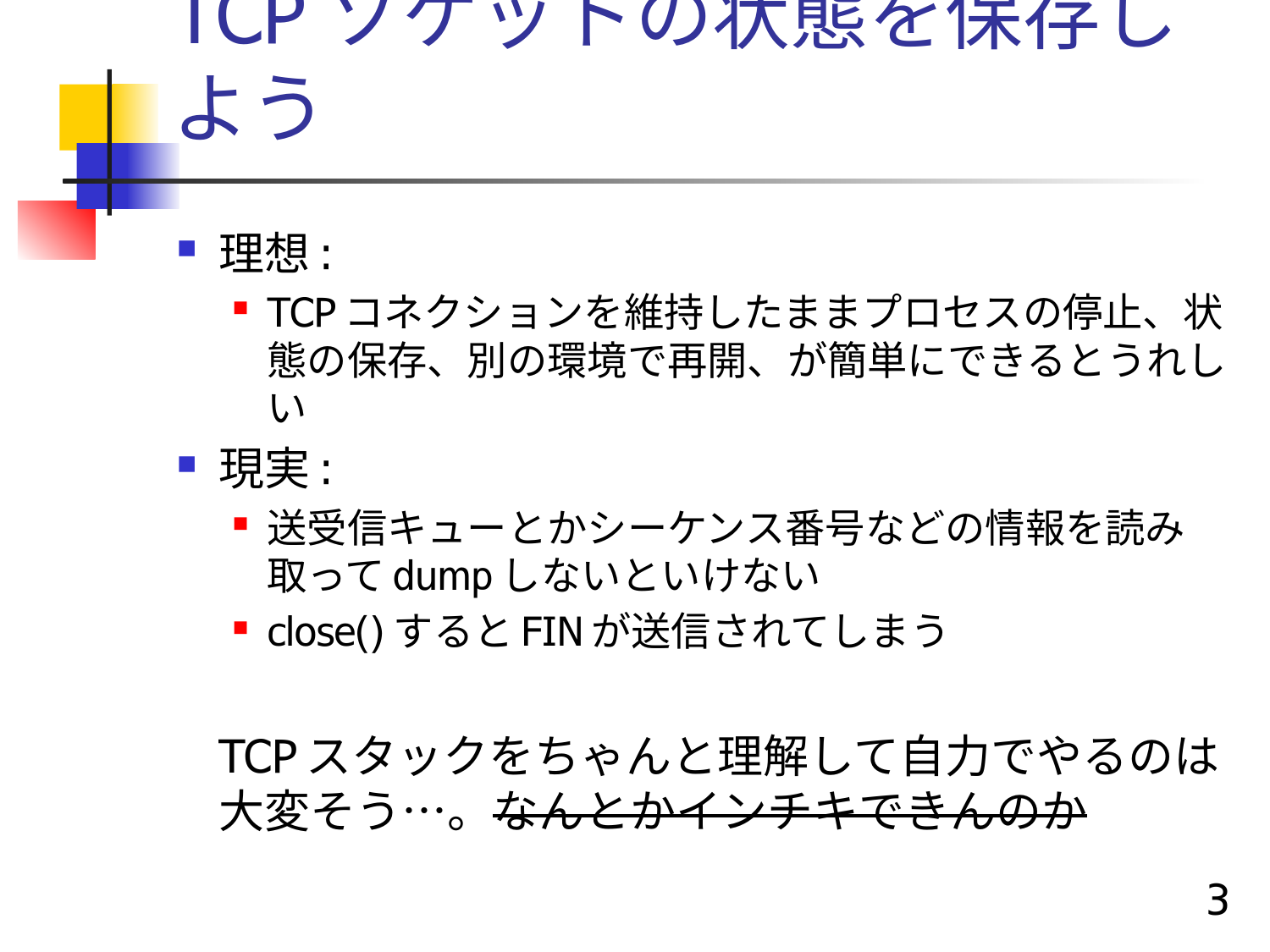

# TCPソケットの状態を保存しよう
理想:
TCPコネクションを維持したままプロセスの停止、状態の保存、別の環境で再開、が簡単にできるとうれしい
現実:
送受信キューとかシーケンス番号などの情報を読み取ってdumpしないといけない
close()するとFINが送信されてしまう

	TCPスタックをちゃんと理解して自力でやるのは大変そう…。なんとかインチキできんのか

3